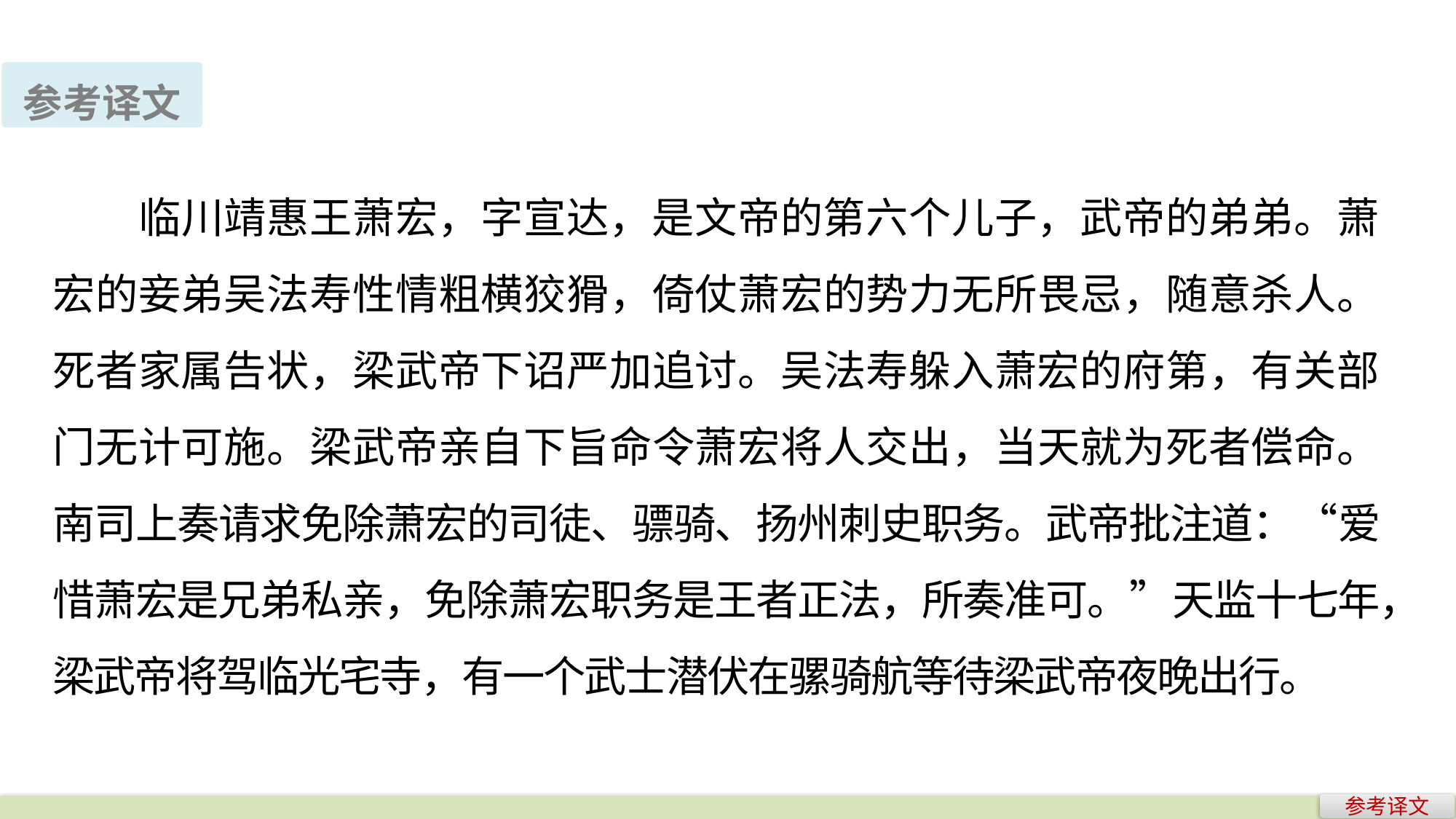

参考译文
临川靖惠王萧宏，字宣达，是文帝的第六个儿子，武帝的弟弟。萧宏的妾弟吴法寿性情粗横狡猾，倚仗萧宏的势力无所畏忌，随意杀人。死者家属告状，梁武帝下诏严加追讨。吴法寿躲入萧宏的府第，有关部门无计可施。梁武帝亲自下旨命令萧宏将人交出，当天就为死者偿命。南司上奏请求免除萧宏的司徒、骠骑、扬州刺史职务。武帝批注道：“爱惜萧宏是兄弟私亲，免除萧宏职务是王者正法，所奏准可。”天监十七年，梁武帝将驾临光宅寺，有一个武士潜伏在骡骑航等待梁武帝夜晚出行。
参考译文